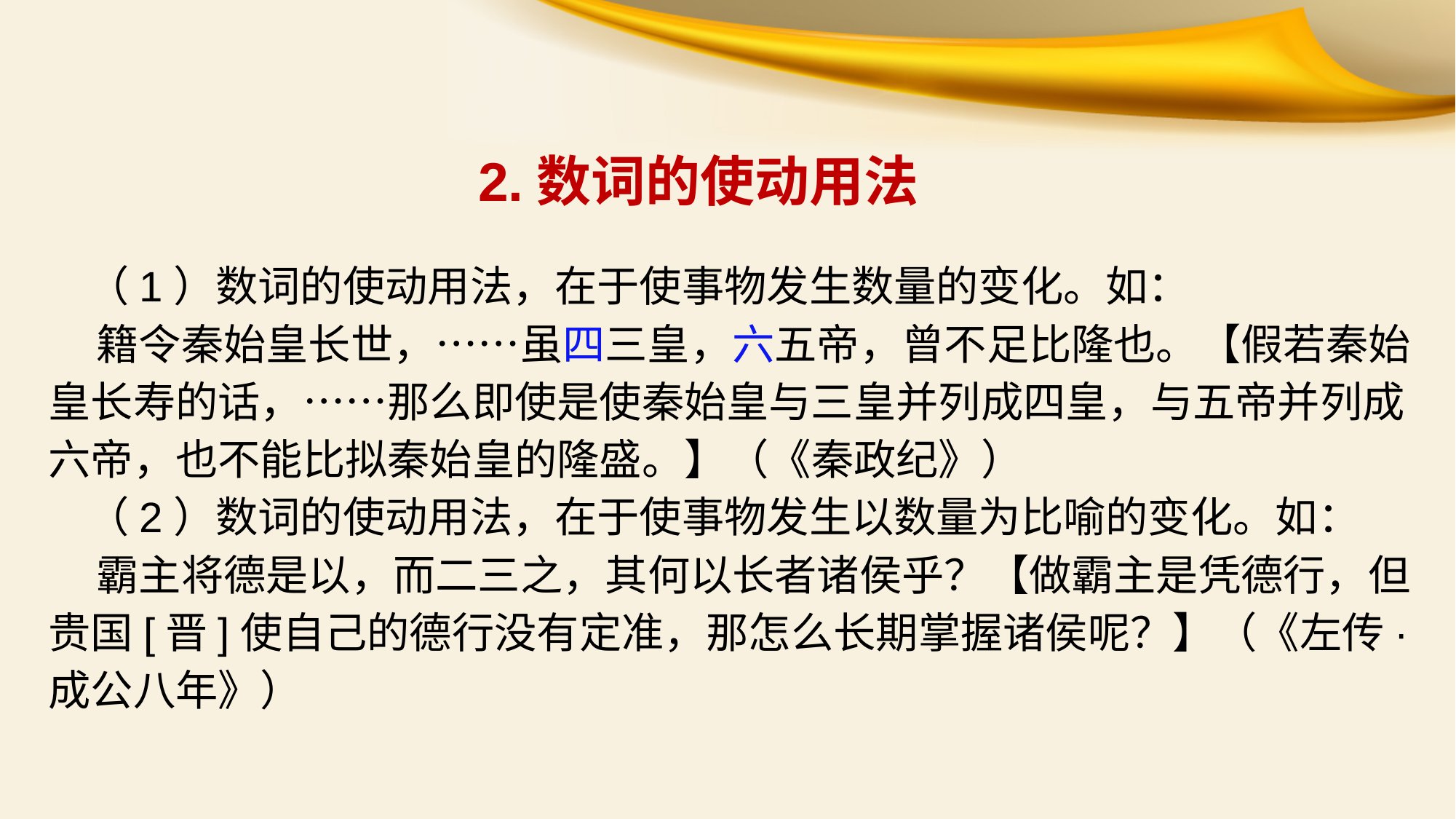

2.数词的使动用法
   （1）数词的使动用法，在于使事物发生数量的变化。如：
    籍令秦始皇长世，……虽四三皇，六五帝，曾不足比隆也。【假若秦始皇长寿的话，……那么即使是使秦始皇与三皇并列成四皇，与五帝并列成六帝，也不能比拟秦始皇的隆盛。】（《秦政纪》）
   （2）数词的使动用法，在于使事物发生以数量为比喻的变化。如：
    霸主将德是以，而二三之，其何以长者诸侯乎？【做霸主是凭德行，但贵国[晋]使自己的德行没有定准，那怎么长期掌握诸侯呢？】（《左传·成公八年》）